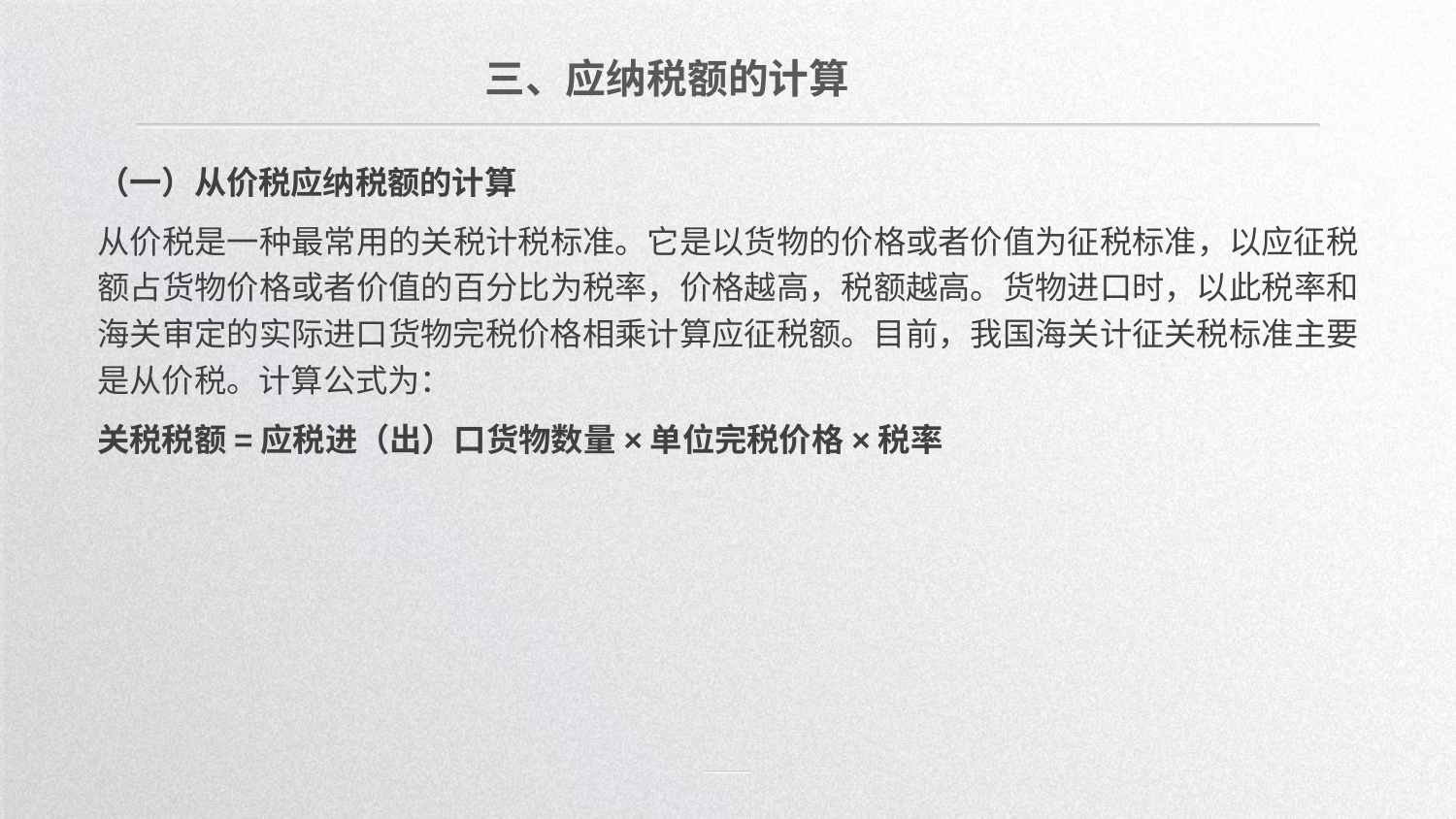

三、应纳税额的计算
（一）从价税应纳税额的计算
从价税是一种最常用的关税计税标准。它是以货物的价格或者价值为征税标准，以应征税额占货物价格或者价值的百分比为税率，价格越高，税额越高。货物进口时，以此税率和海关审定的实际进口货物完税价格相乘计算应征税额。目前，我国海关计征关税标准主要是从价税。计算公式为：
关税税额=应税进（出）口货物数量×单位完税价格×税率